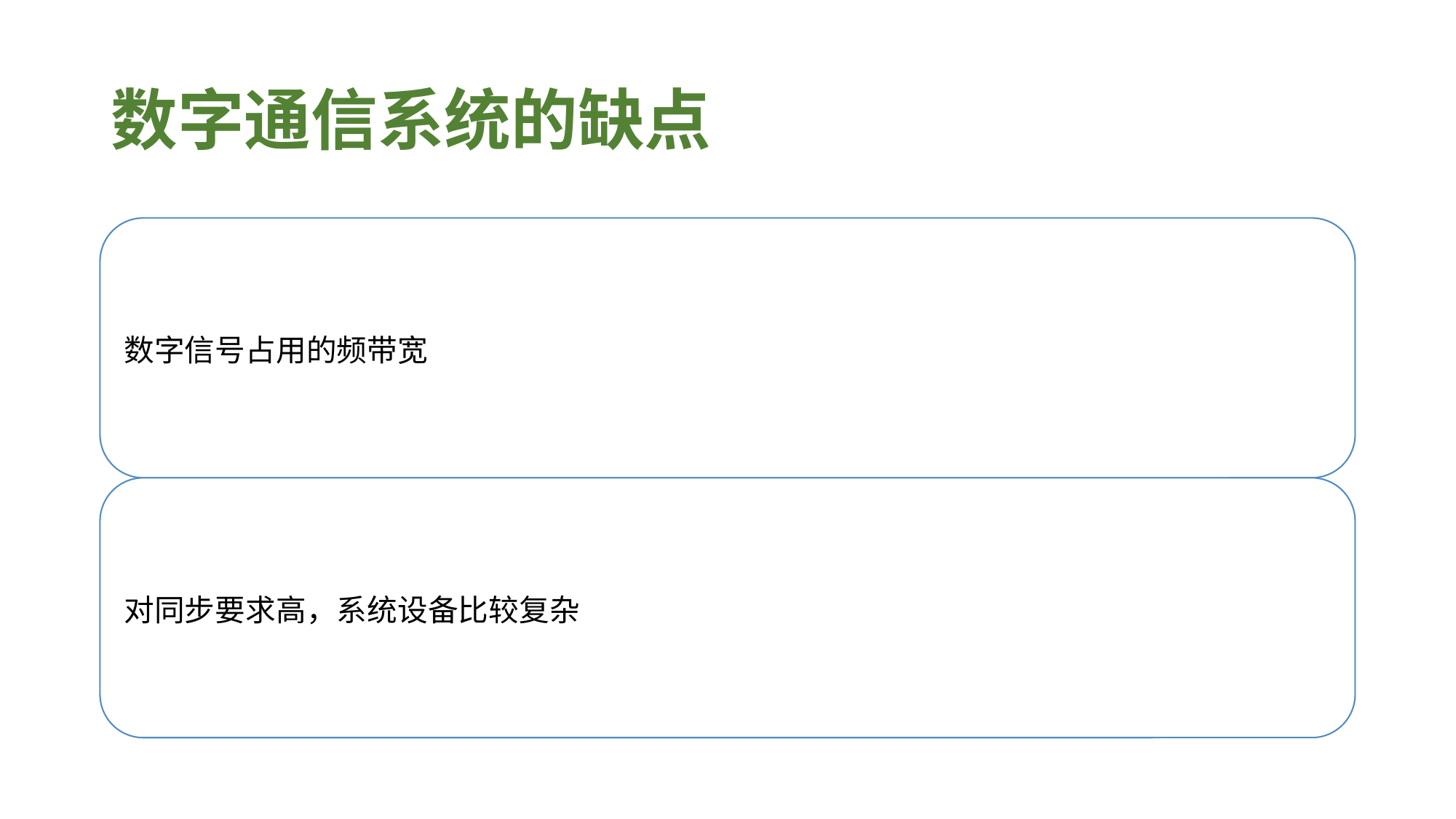

# 数字通信系统的缺点
数字信号占用的频带宽
对同步要求高，系统设备比较复杂